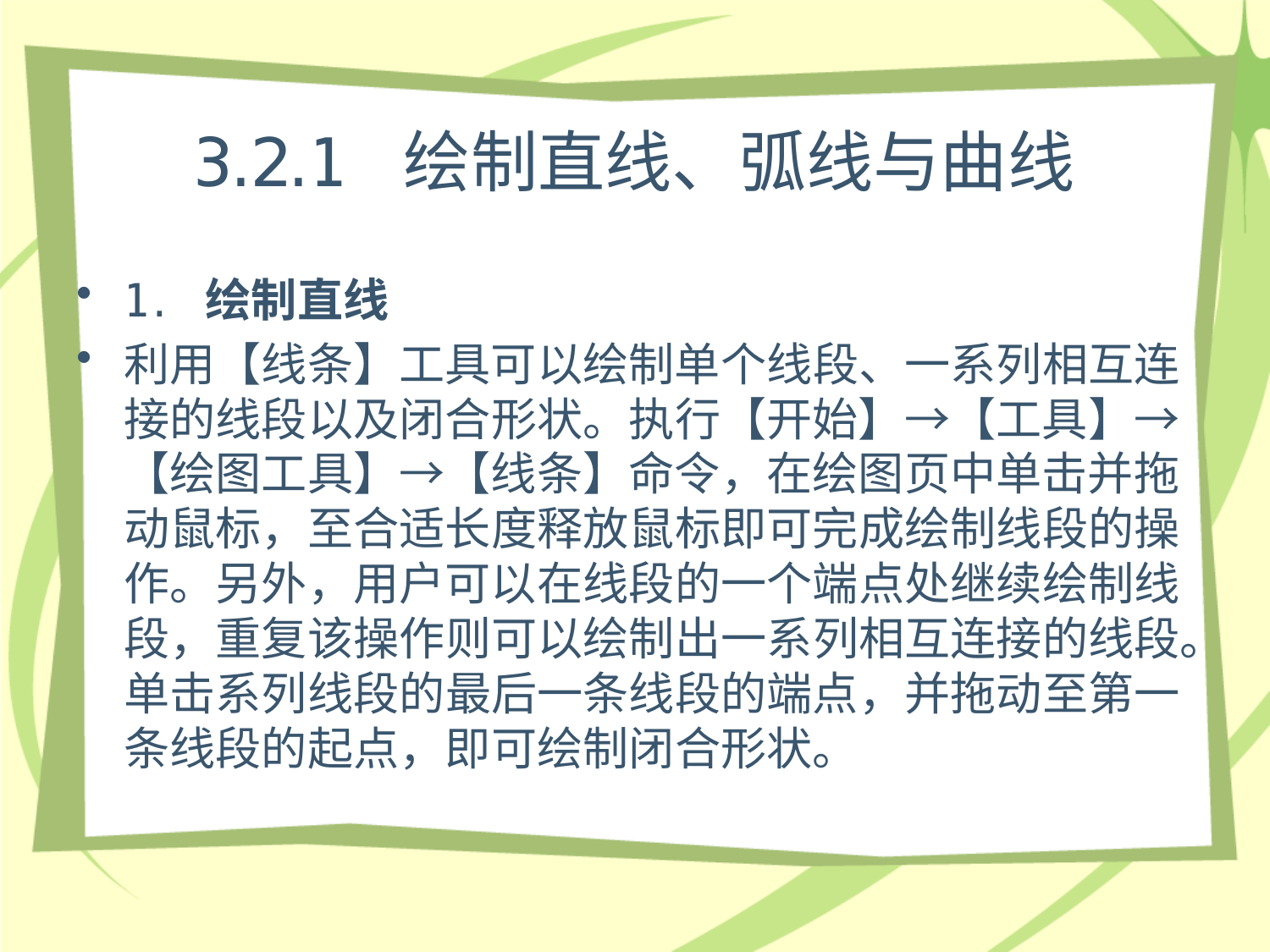

# 3.2.1  绘制直线、弧线与曲线
1.  绘制直线
利用【线条】工具可以绘制单个线段、一系列相互连接的线段以及闭合形状。执行【开始】→【工具】→【绘图工具】→【线条】命令，在绘图页中单击并拖动鼠标，至合适长度释放鼠标即可完成绘制线段的操作。另外，用户可以在线段的一个端点处继续绘制线段，重复该操作则可以绘制出一系列相互连接的线段。单击系列线段的最后一条线段的端点，并拖动至第一条线段的起点，即可绘制闭合形状。